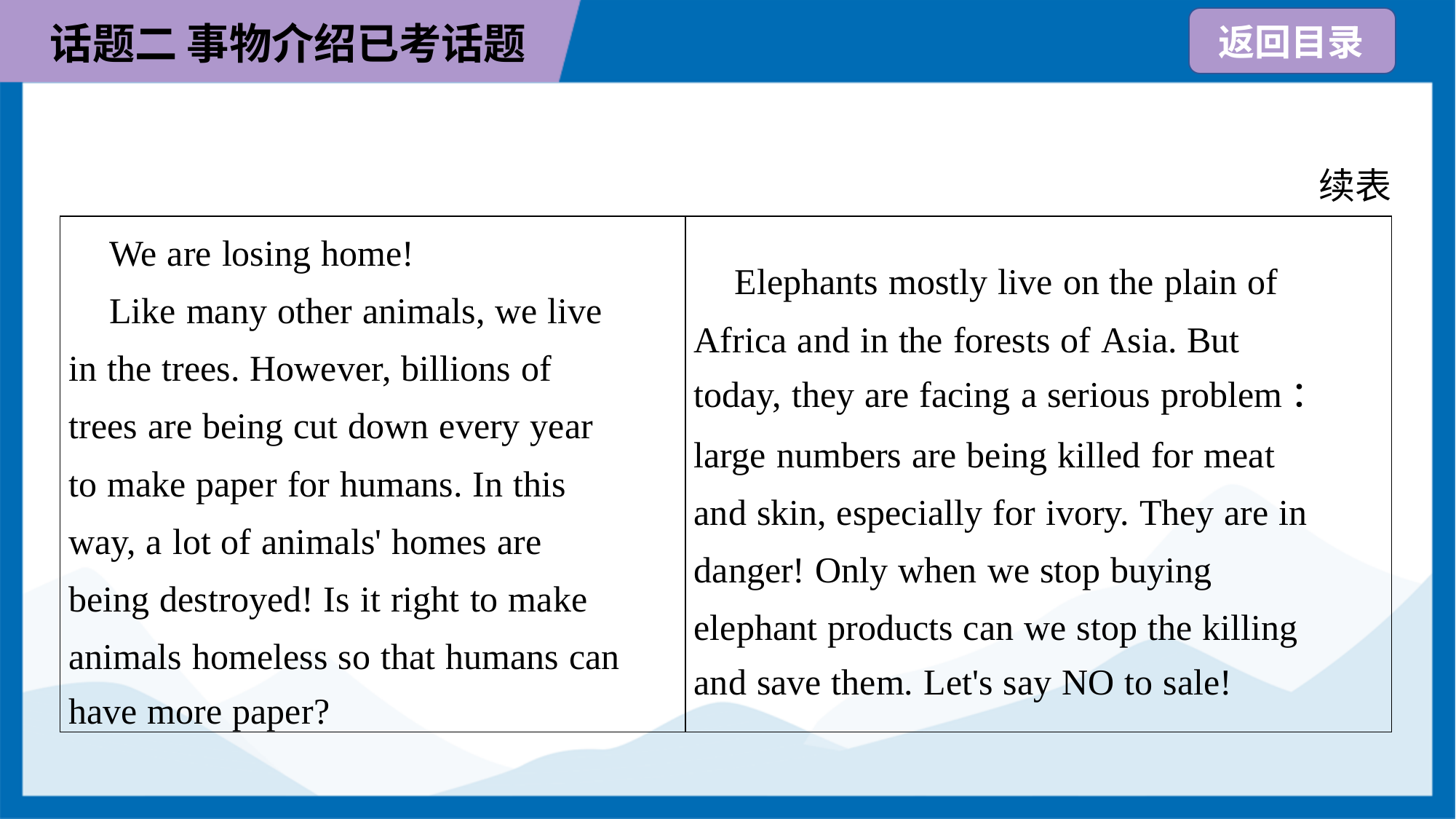

续表
| We are losing home! Like many other animals, we live in the trees. However, billions of trees are being cut down every year to make paper for humans. In this way, a lot of animals' homes are being destroyed! Is it right to make animals homeless so that humans can have more paper? | Elephants mostly live on the plain of Africa and in the forests of Asia. But today, they are facing a serious problem： large numbers are being killed for meat and skin, especially for ivory. They are in danger! Only when we stop buying elephant products can we stop the killing and save them. Let's say NO to sale! |
| --- | --- |